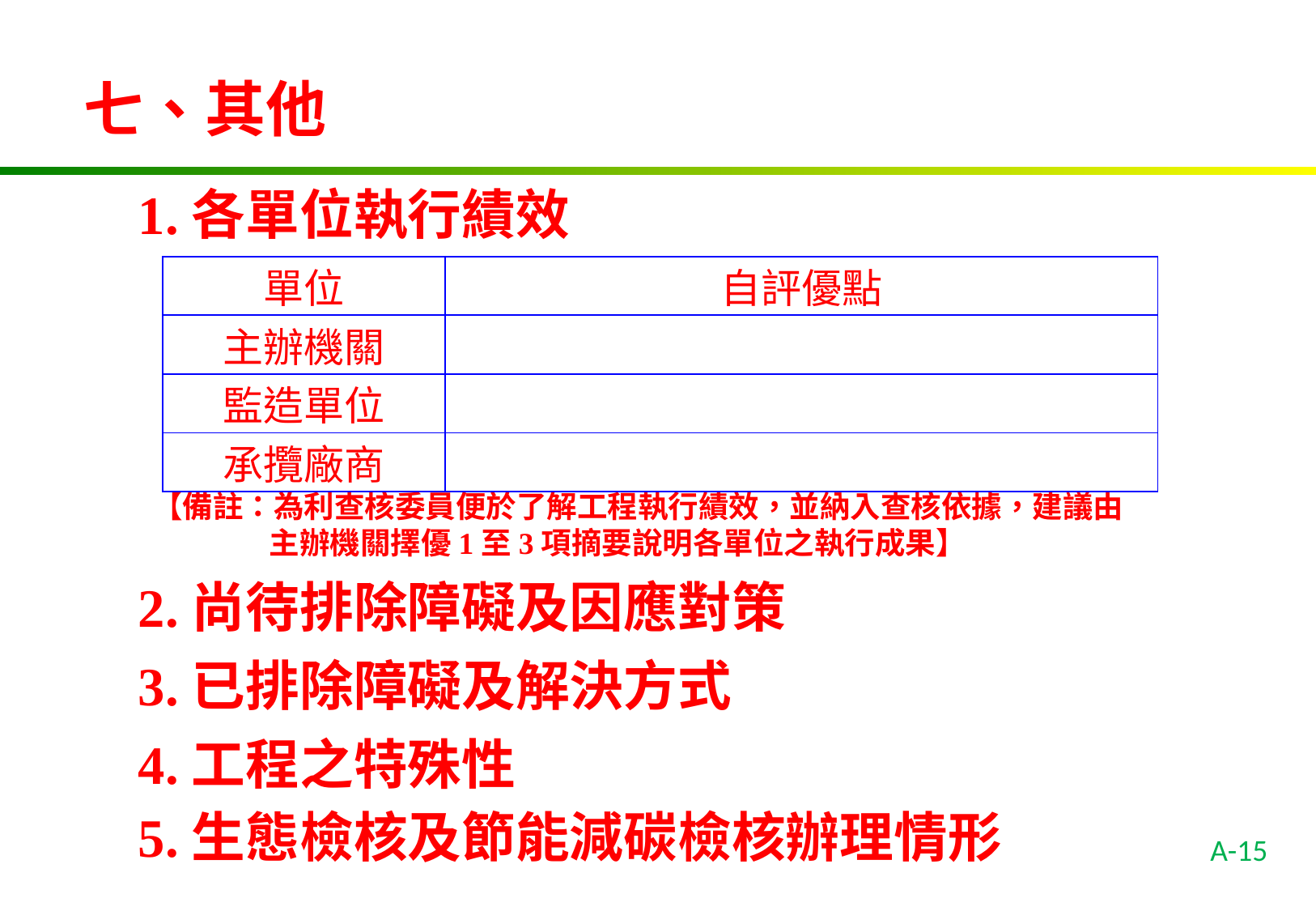

七、其他

1.各單位執行績效
| 單位 | 自評優點 |
| --- | --- |
| 主辦機關 |  |
| 監造單位 |  |
| 承攬廠商 |  |
 【備註：為利查核委員便於了解工程執行績效，並納入查核依據，建議由
                  主辦機關擇優1至3項摘要說明各單位之執行成果】
2.尚待排除障礙及因應對策
3.已排除障礙及解決方式
4.工程之特殊性
5.生態檢核及節能減碳檢核辦理情形
A-15